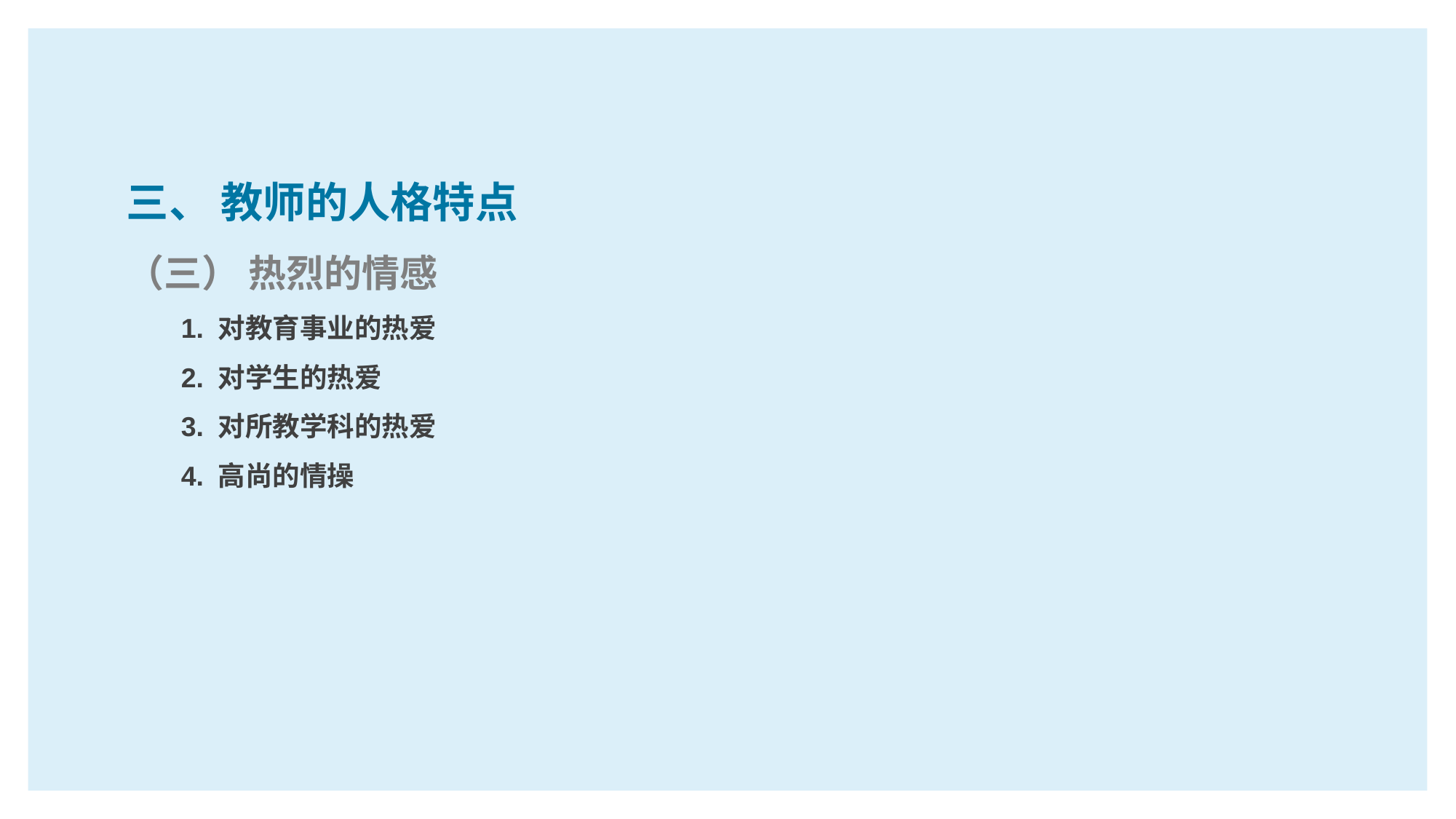

三、 教师的人格特点
（三） 热烈的情感
1. 对教育事业的热爱
2. 对学生的热爱
3. 对所教学科的热爱
4. 高尚的情操